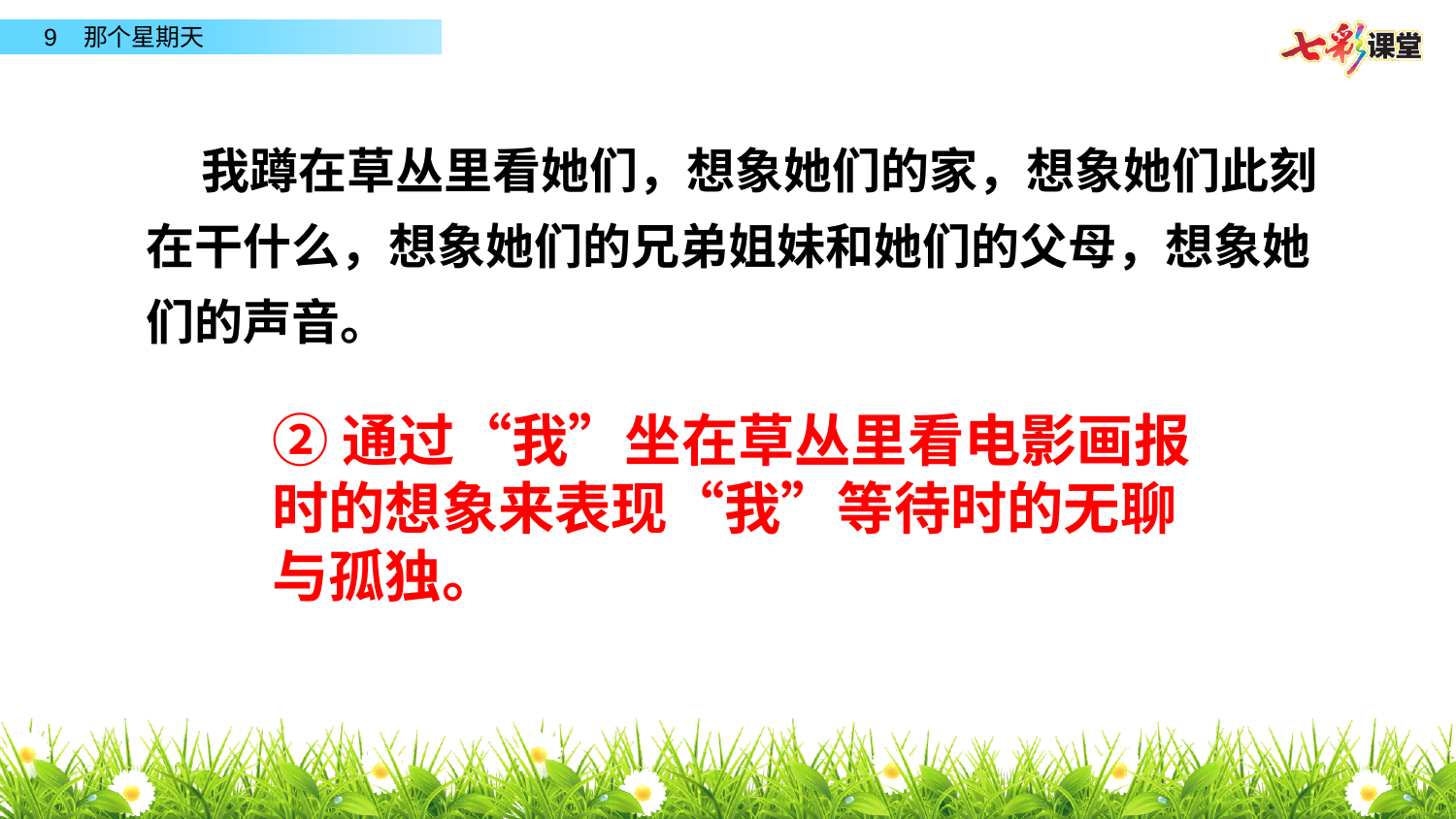

我蹲在草丛里看她们，想象她们的家，想象她们此刻在干什么，想象她们的兄弟姐妹和她们的父母，想象她们的声音。
②通过“我”坐在草丛里看电影画报时的想象来表现“我”等待时的无聊与孤独。